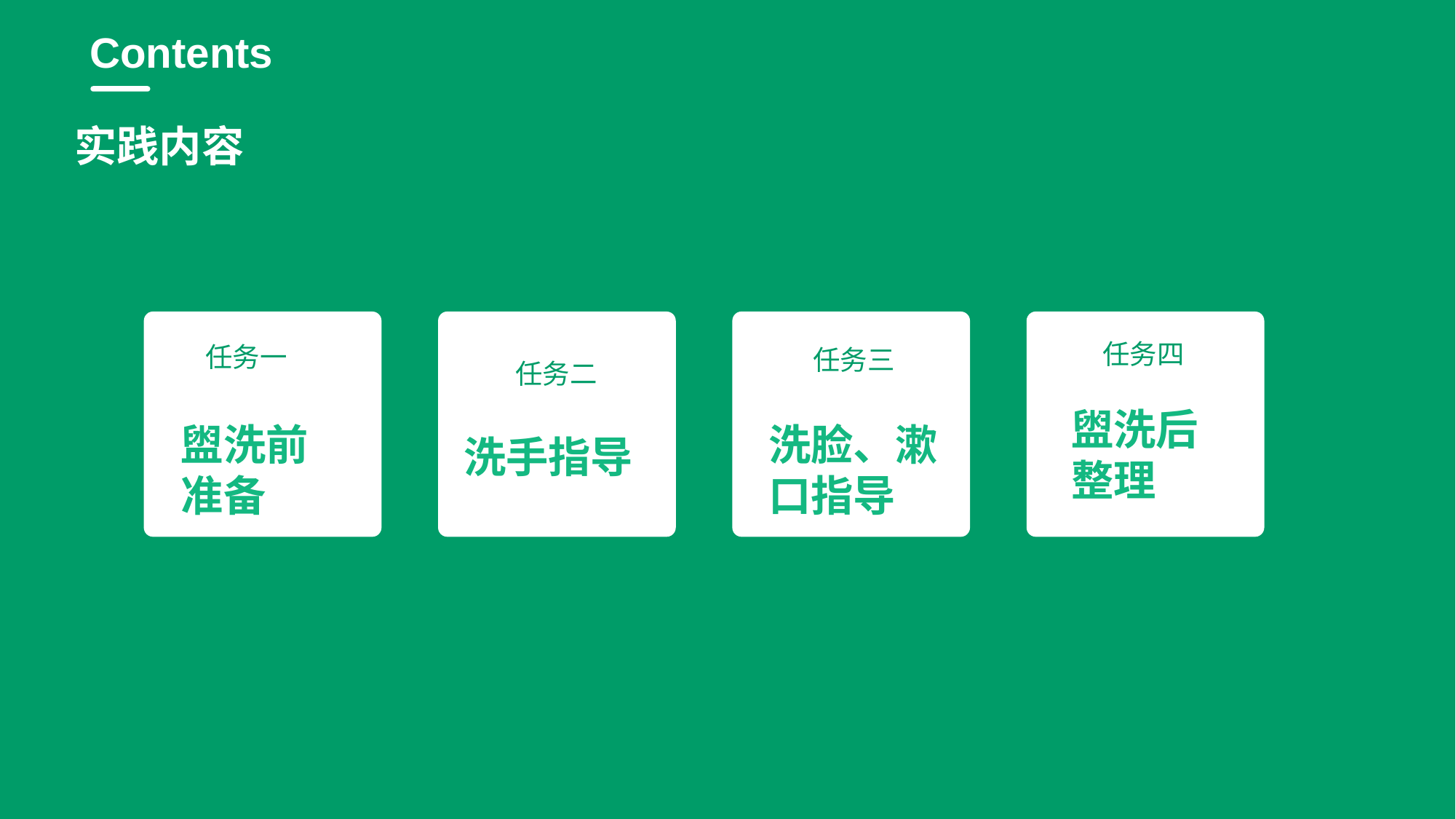

行业PPT模板http://www.1ppt.com/hangye/

Contents

实践内容

任务二
盥洗后整理

盥洗前准备
洗脸、漱口指导
洗手指导

任务四
任务一
任务三